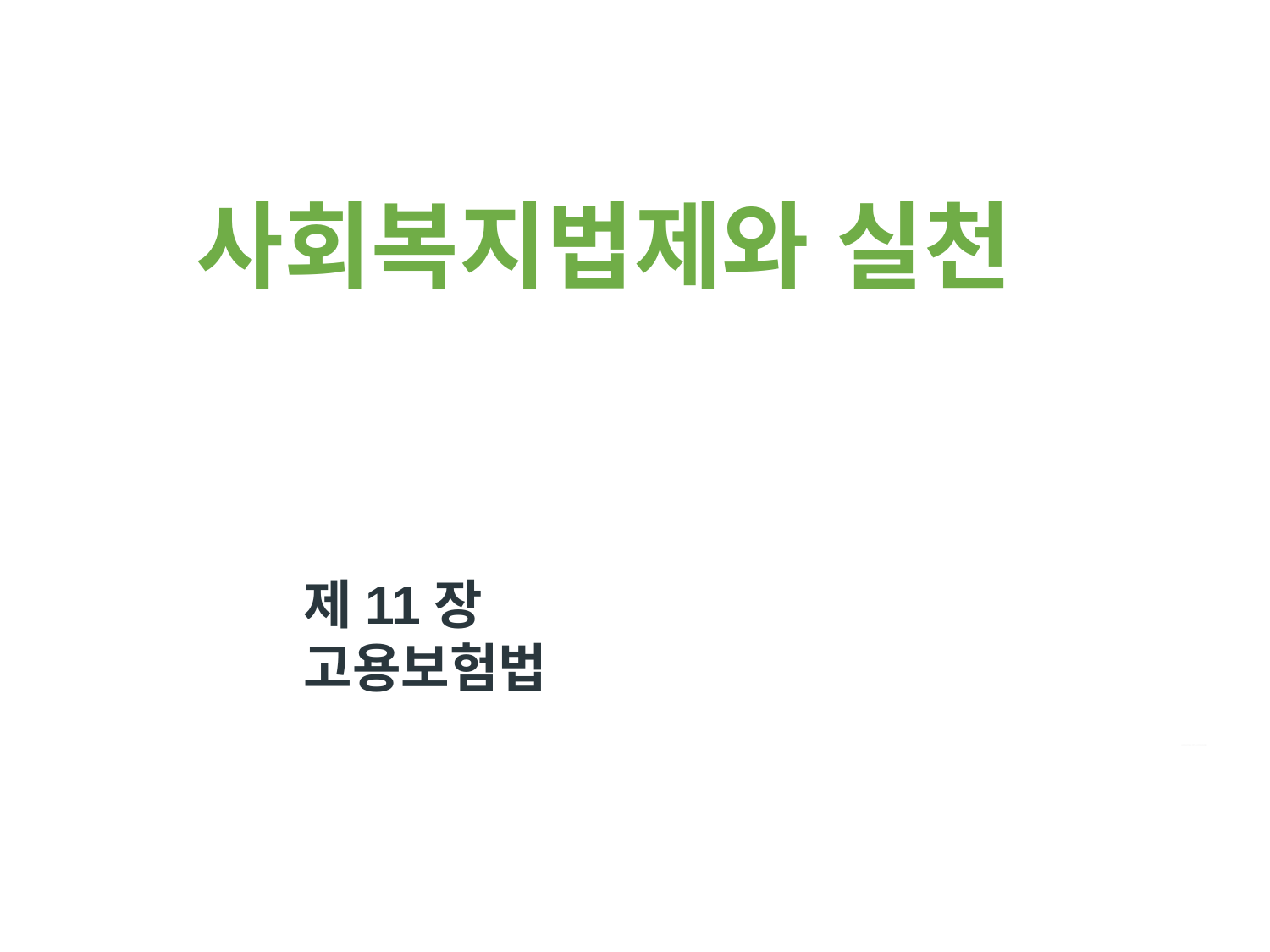

사회복지법제와 실천
제11장
고용보험법
사회복지법제와 실천(사회복지법제론)